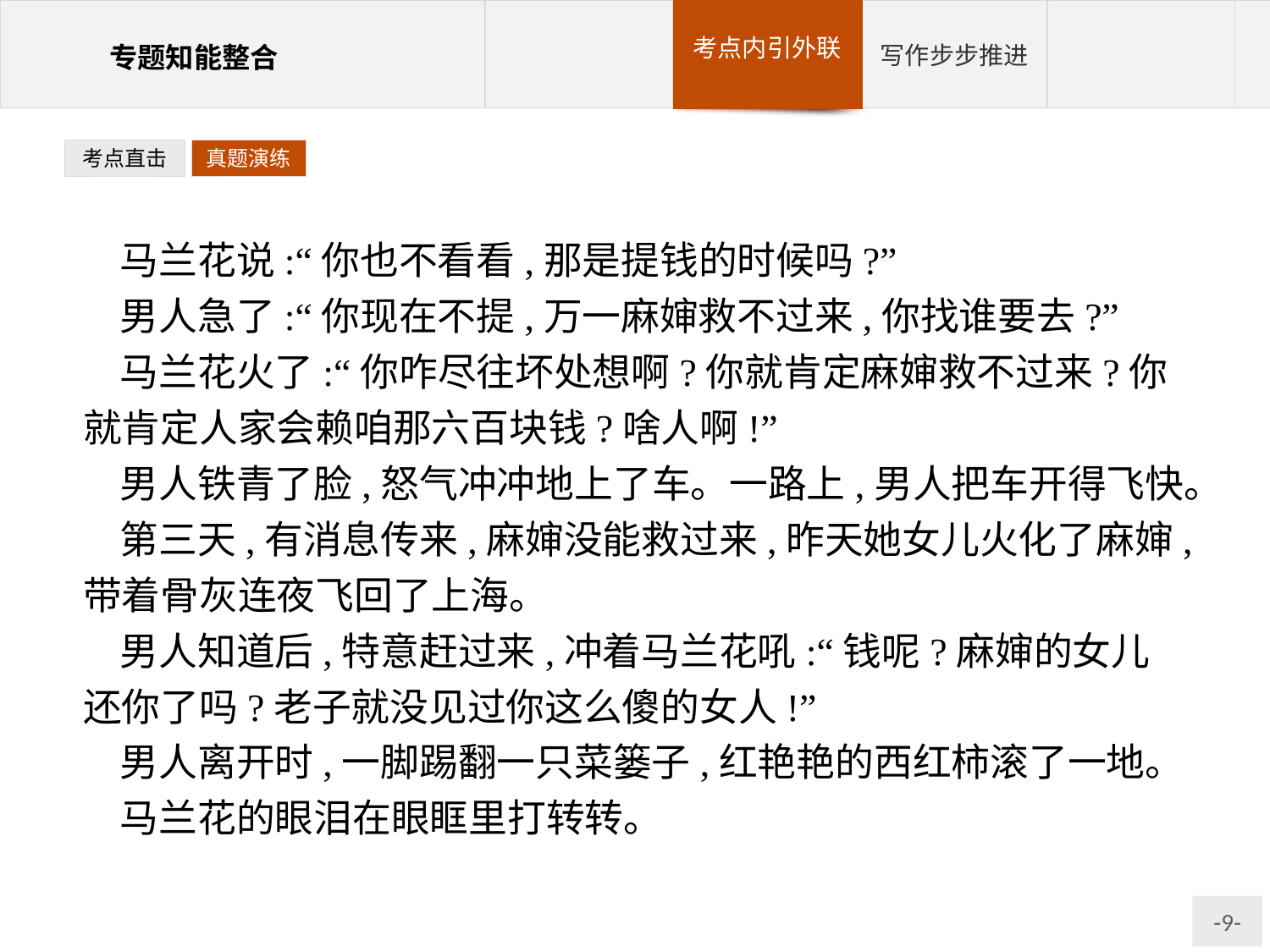

考点直击
真题演练
马兰花说:“你也不看看,那是提钱的时候吗?”
男人急了:“你现在不提,万一麻婶救不过来,你找谁要去?”
马兰花火了:“你咋尽往坏处想啊?你就肯定麻婶救不过来?你就肯定人家会赖咱那六百块钱?啥人啊!”
男人铁青了脸,怒气冲冲地上了车。一路上,男人把车开得飞快。
第三天,有消息传来,麻婶没能救过来,昨天她女儿火化了麻婶,带着骨灰连夜飞回了上海。
男人知道后,特意赶过来,冲着马兰花吼:“钱呢?麻婶的女儿还你了吗?老子就没见过你这么傻的女人!”
男人离开时,一脚踢翻一只菜篓子,红艳艳的西红柿滚了一地。
马兰花的眼泪在眼眶里打转转。